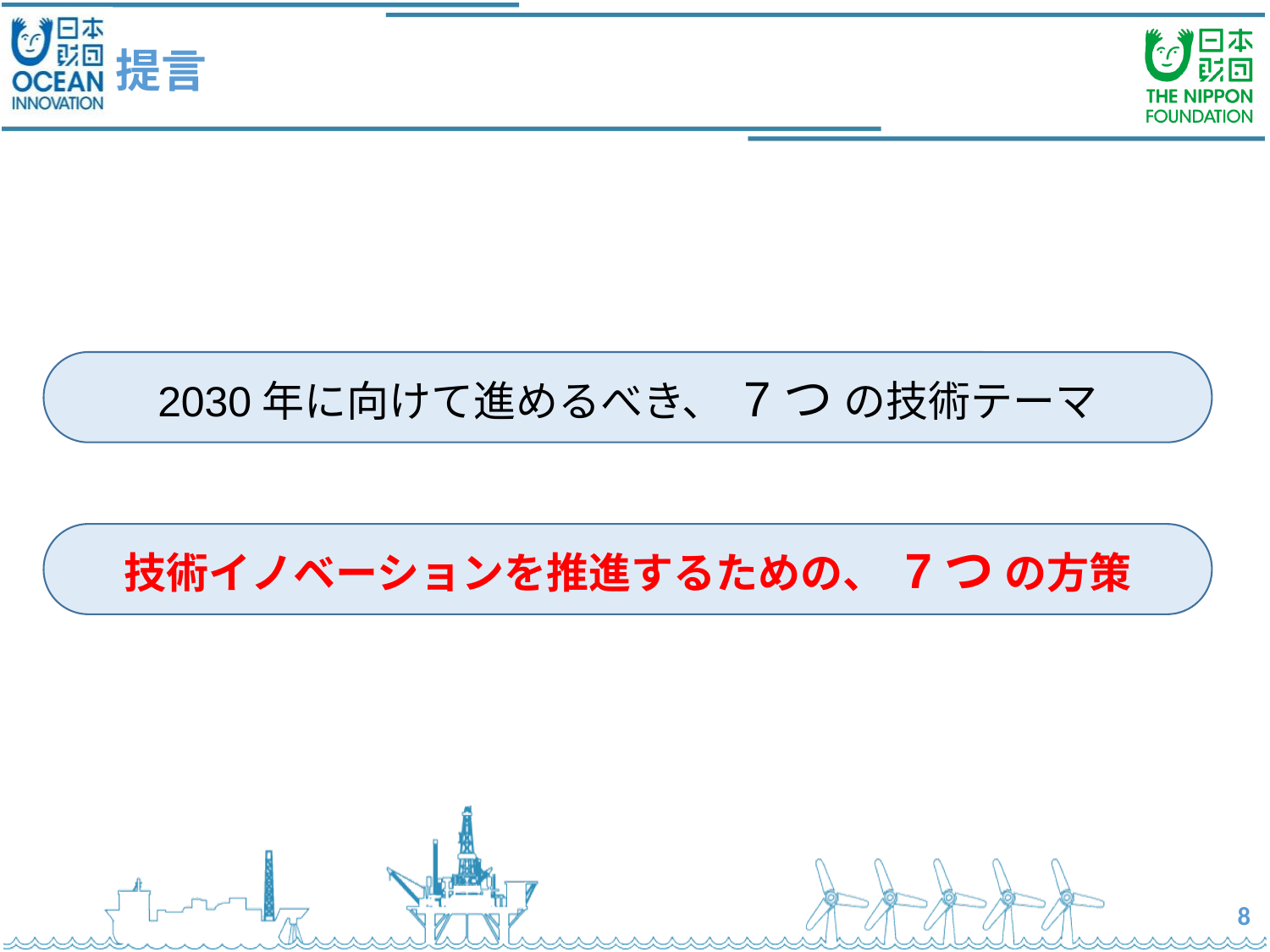

# 提言
2030年に向けて進めるべき、 7つ の技術テーマ
技術イノベーションを推進するための、 7つ の方策